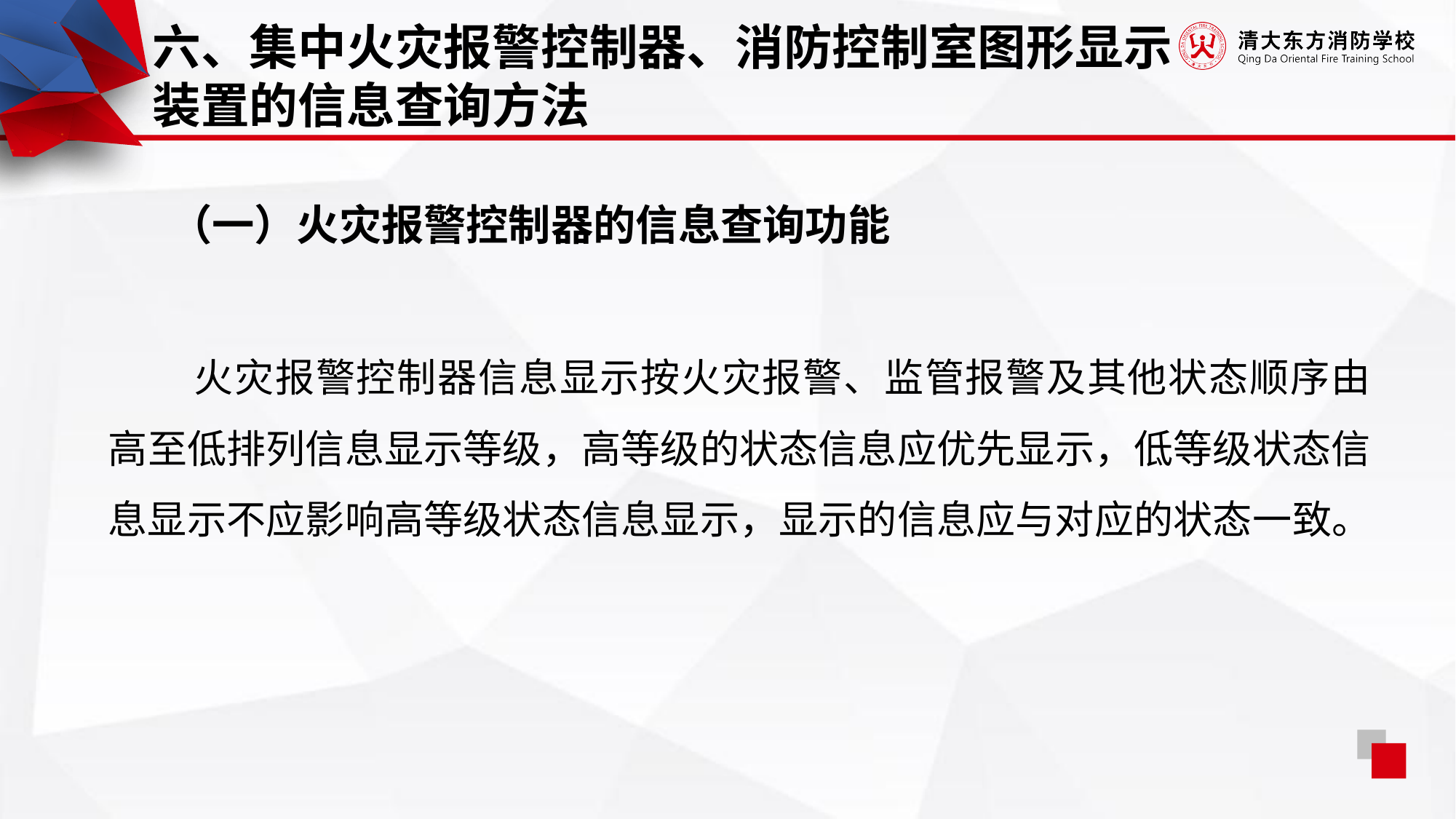

六、集中火灾报警控制器、消防控制室图形显示
装置的信息查询方法

（一）火灾报警控制器的信息查询功能
火灾报警控制器信息显示按火灾报警、监管报警及其他状态顺序由高至低排列信息显示等级，高等级的状态信息应优先显示，低等级状态信息显示不应影响高等级状态信息显示，显示的信息应与对应的状态一致。